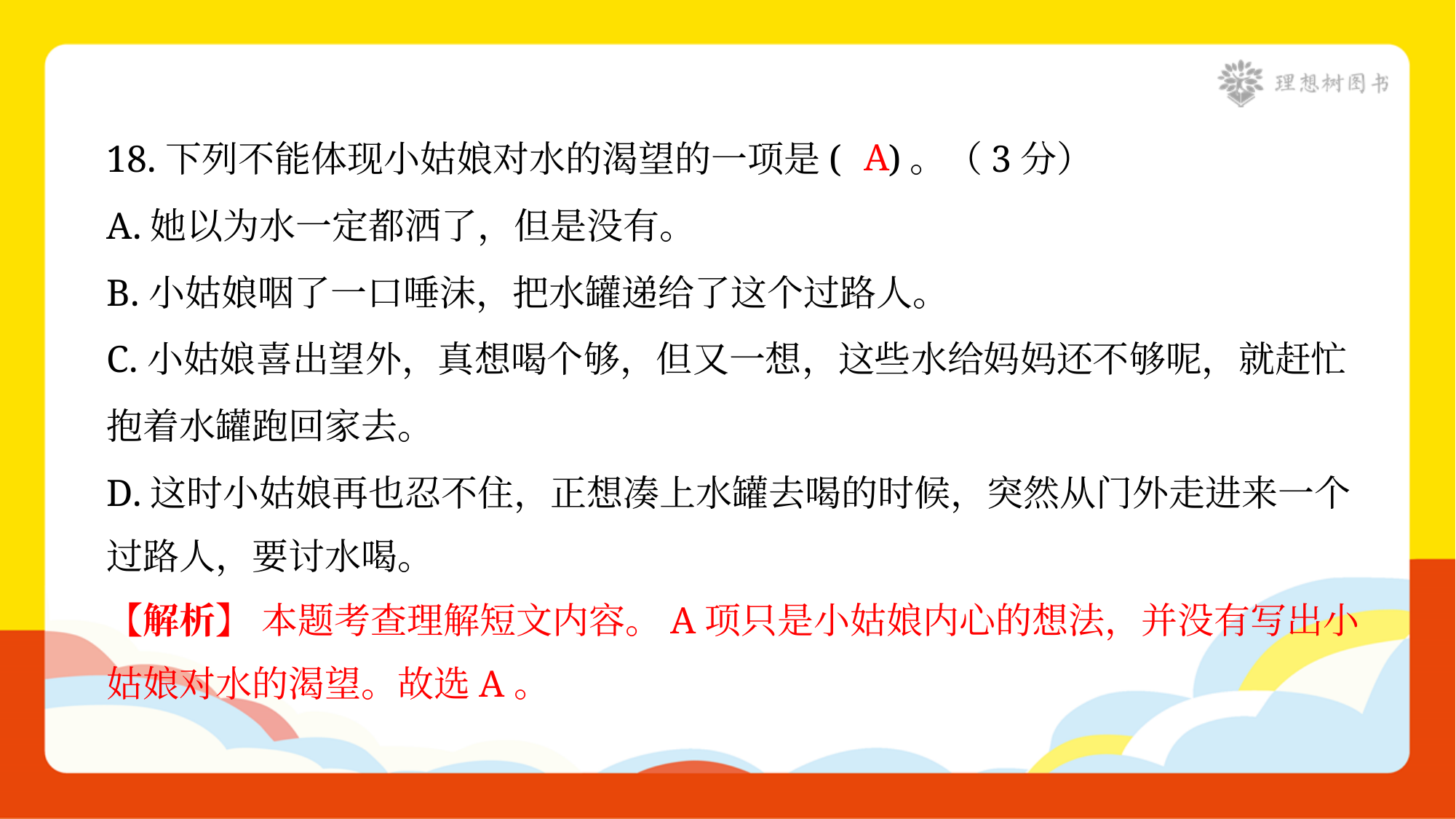

A
18.下列不能体现小姑娘对水的渴望的一项是(     )。（3分）
A.她以为水一定都洒了，但是没有。
B.小姑娘咽了一口唾沫，把水罐递给了这个过路人。
C.小姑娘喜出望外，真想喝个够，但又一想，这些水给妈妈还不够呢，就赶忙
抱着水罐跑回家去。
D.这时小姑娘再也忍不住，正想凑上水罐去喝的时候，突然从门外走进来一个
过路人，要讨水喝。
【解析】 本题考查理解短文内容。A项只是小姑娘内心的想法，并没有写出小
姑娘对水的渴望。故选A。